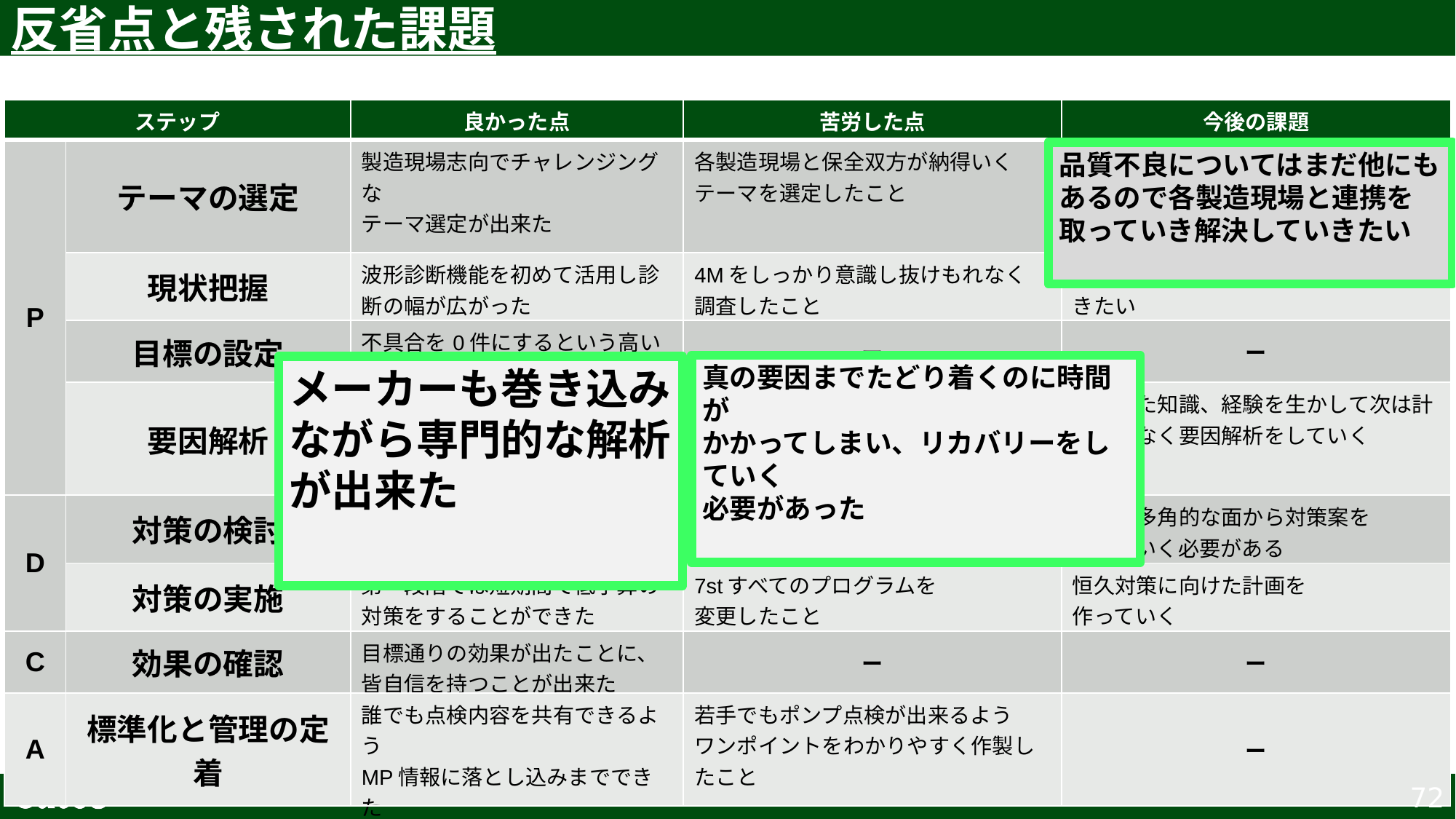

反省点と残された課題
| ステップ |  | 良かった点 | 苦労した点 | 今後の課題 |
| --- | --- | --- | --- | --- |
| P | テーマの選定 | 製造現場志向でチャレンジングな テーマ選定が出来た | 各製造現場と保全双方が納得いく テーマを選定したこと | 品質不良についてはまだ他にもあるので 各製造現場と連携を取っていき 解決していきたい |
|  | 現状把握 | 波形診断機能を初めて活用し診断の幅が広がった | 4Mをしっかり意識し抜けもれなく 調査したこと | 今回使っていないQC手法も使っていきたい |
|  | 目標の設定 | 不具合を0件にするという高い 目標設定が出来た | ー | ー |
|  | 要因解析 | メーカーも巻き込みながら専門的な 解析が出来た | 真の要因までたどり着くのに時間が かかってしまい、リカバリーをしていく 必要があった | 今回得た知識、経験を生かして次は計画遅れなく要因解析をしていく |
| D | 対策の検討 | 皆で意見を出し合いたくさんの対策案を出せた | 現実可能な対策案が なかなか出なかった | もっと多角的な面から対策案を 出していく必要がある |
|  | 対策の実施 | 第一段階では短期間で低予算の 対策をすることができた | 7stすべてのプログラムを 変更したこと | 恒久対策に向けた計画を 作っていく |
| C | 効果の確認 | 目標通りの効果が出たことに、 皆自信を持つことが出来た | ー | ー |
| A | 標準化と管理の定着 | 誰でも点検内容を共有できるよう MP情報に落とし込みまでできた | 若手でもポンプ点検が出来るよう ワンポイントをわかりやすく作製したこと | ー |
品質不良についてはまだ他にも
あるので各製造現場と連携を
取っていき解決していきたい

真の要因までたどり着くのに時間が
かかってしまい、リカバリーをしていく
必要があった

メーカーも巻き込みながら専門的な解析が出来た

72